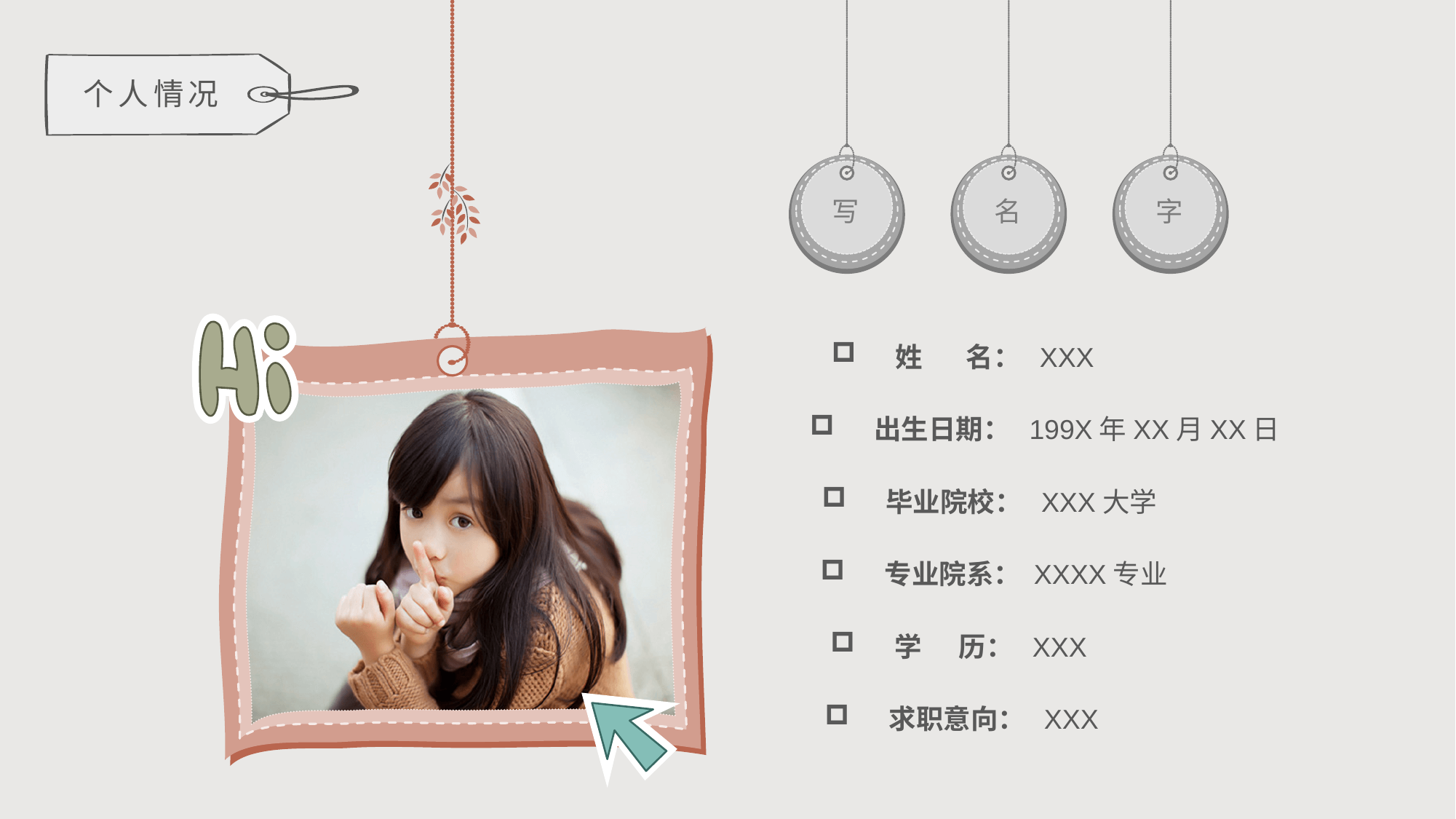

写

名

字

个人情况
姓       名：  XXX
出生日期：  199X年XX月XX日
毕业院校：  XXX大学
专业院系： XXXX专业
学      历：  XXX
求职意向：  XXX